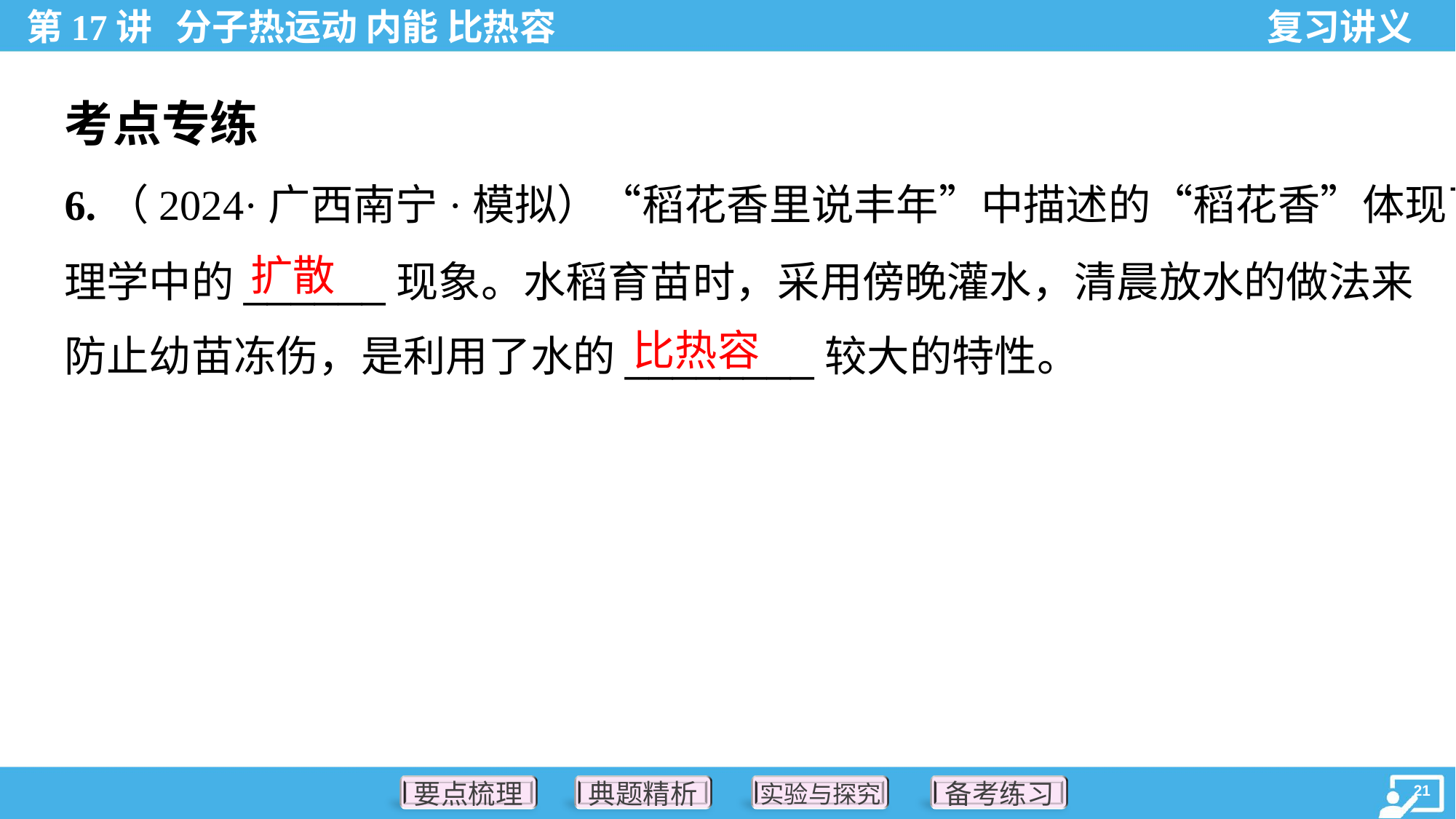

考点专练
6.（2024·广西南宁·模拟）“稻花香里说丰年”中描述的“稻花香”体现了物
理学中的______现象。水稻育苗时，采用傍晚灌水，清晨放水的做法来
防止幼苗冻伤，是利用了水的________较大的特性。
扩散
比热容